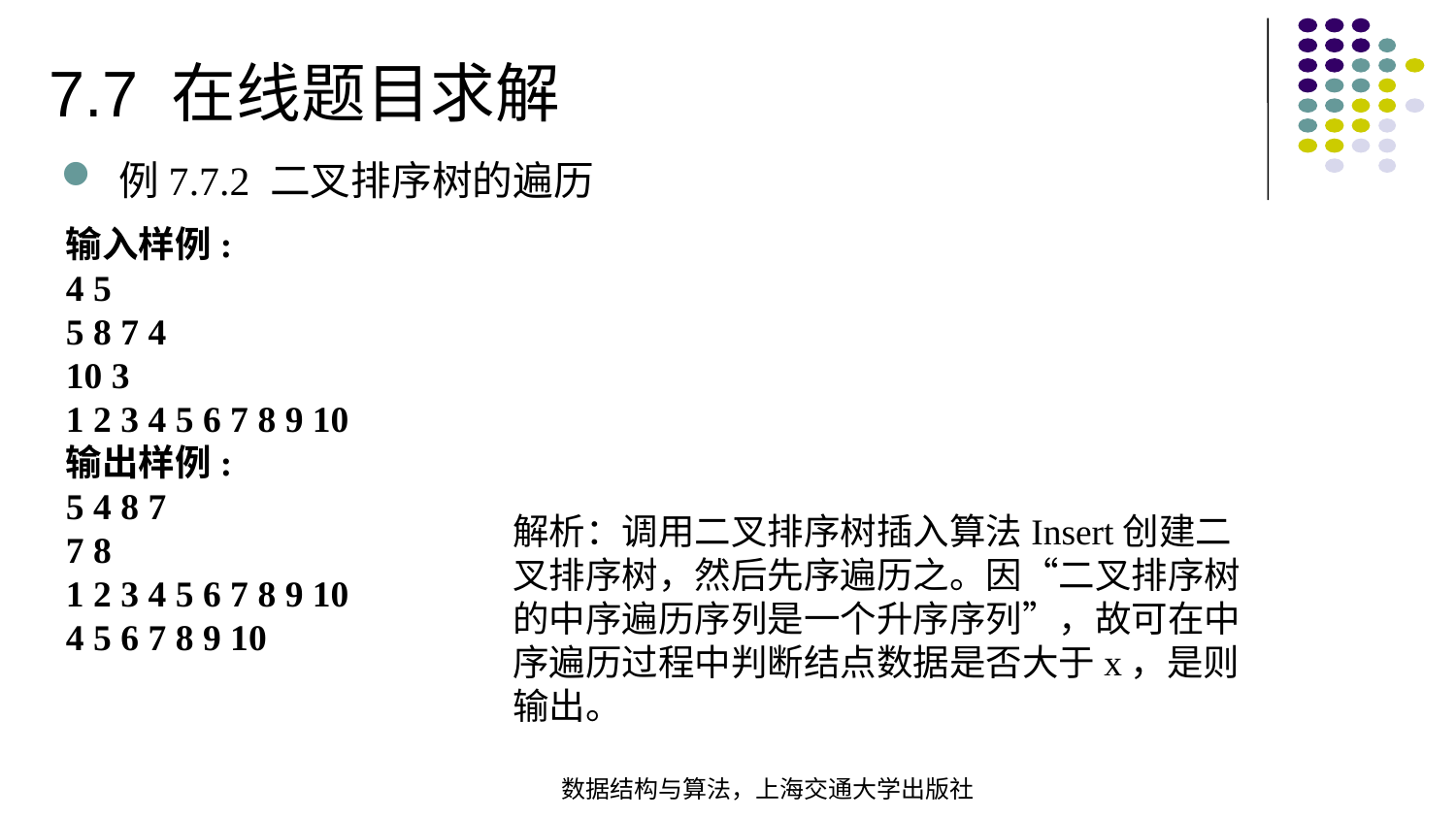

7.7 在线题目求解
例7.7.2 二叉排序树的遍历
输入样例:4 55 8 7 410 31 2 3 4 5 6 7 8 9 10输出样例:5 4 8 77 81 2 3 4 5 6 7 8 9 104 5 6 7 8 9 10
解析：调用二叉排序树插入算法Insert创建二叉排序树，然后先序遍历之。因“二叉排序树的中序遍历序列是一个升序序列”，故可在中序遍历过程中判断结点数据是否大于x，是则输出。